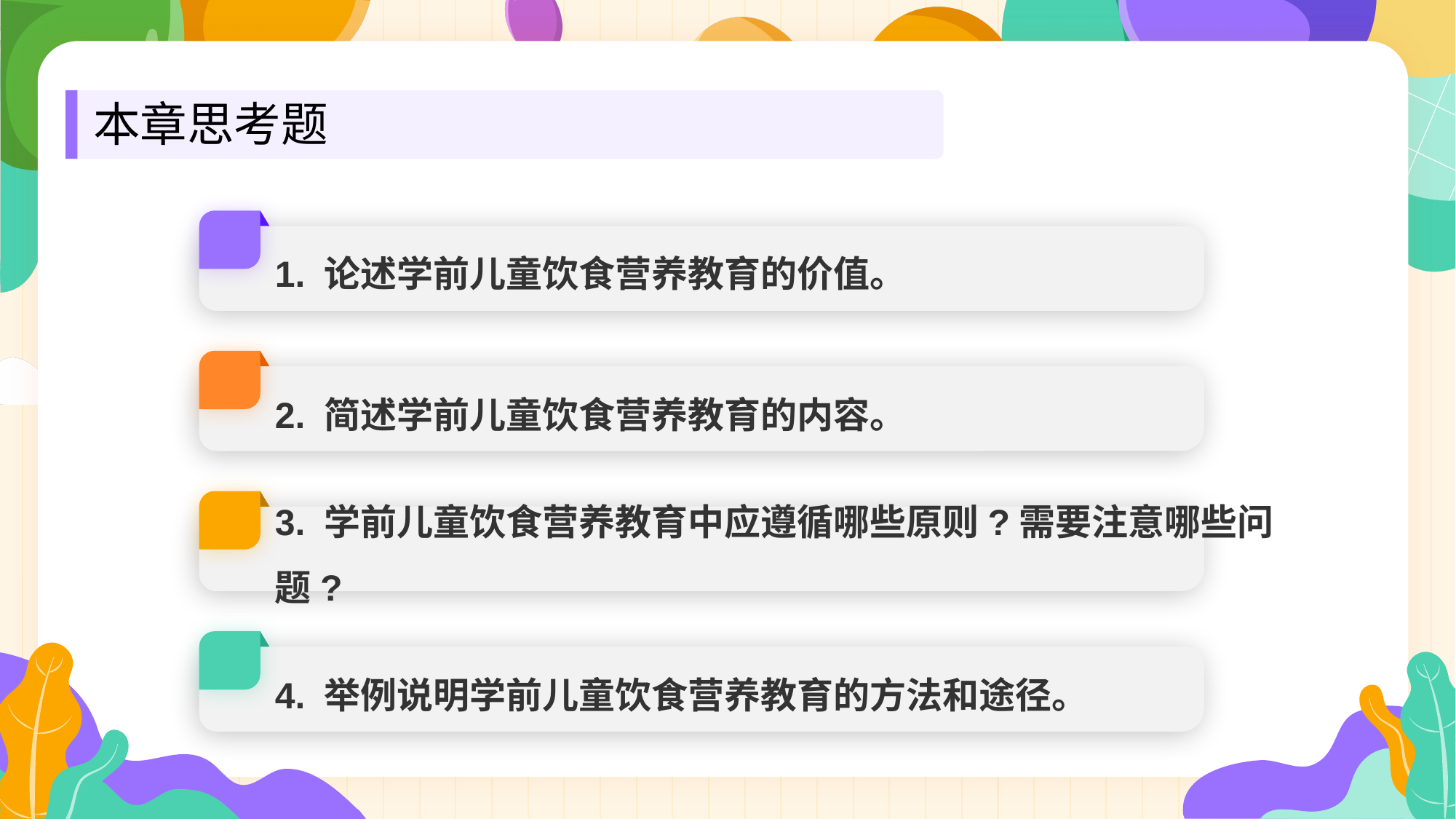

本章思考题

1. 论述学前儿童饮食营养教育的价值。

2. 简述学前儿童饮食营养教育的内容。

3. 学前儿童饮食营养教育中应遵循哪些原则?需要注意哪些问题?

4. 举例说明学前儿童饮食营养教育的方法和途径。